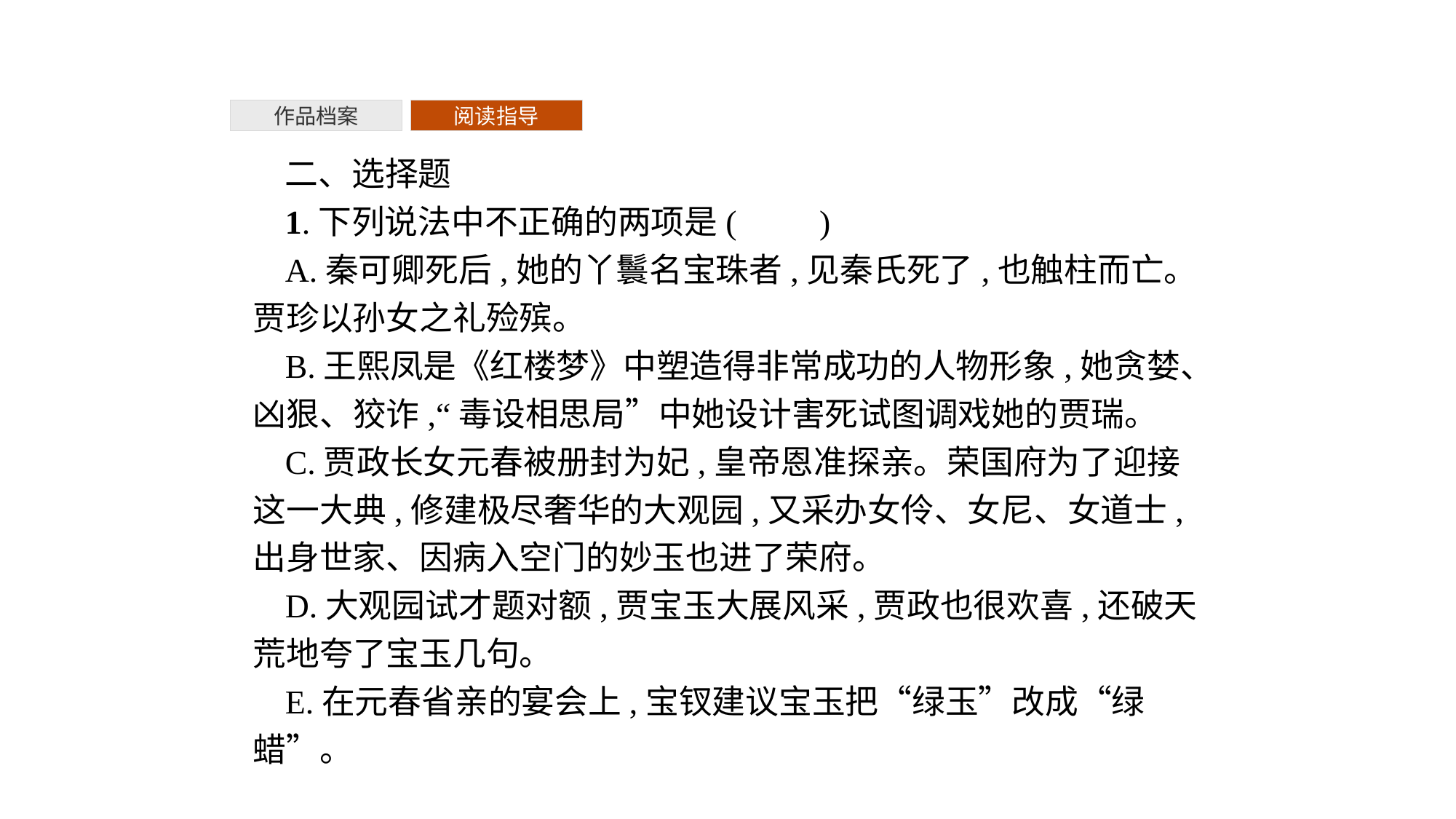

作品档案
阅读指导
二、选择题
1.下列说法中不正确的两项是(　　)
A.秦可卿死后,她的丫鬟名宝珠者,见秦氏死了,也触柱而亡。贾珍以孙女之礼殓殡。
B.王熙凤是《红楼梦》中塑造得非常成功的人物形象,她贪婪、凶狠、狡诈,“毒设相思局”中她设计害死试图调戏她的贾瑞。
C.贾政长女元春被册封为妃,皇帝恩准探亲。荣国府为了迎接这一大典,修建极尽奢华的大观园,又采办女伶、女尼、女道士,出身世家、因病入空门的妙玉也进了荣府。
D.大观园试才题对额,贾宝玉大展风采,贾政也很欢喜,还破天荒地夸了宝玉几句。
E.在元春省亲的宴会上,宝钗建议宝玉把“绿玉”改成“绿蜡”。